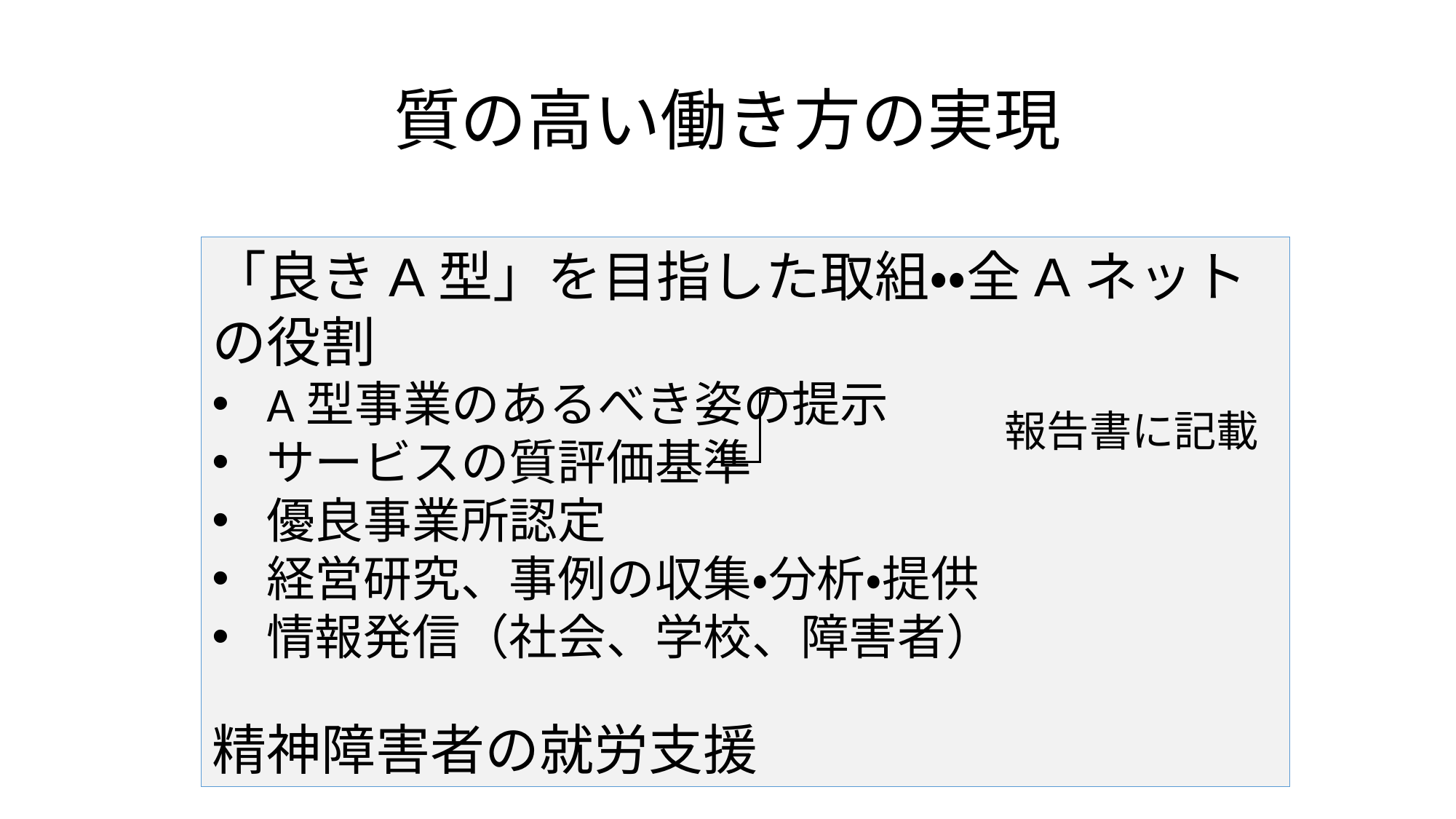

# 質の高い働き方の実現
「良きA型」を目指した取組・・全Aネットの役割
A型事業のあるべき姿の提示
サービスの質評価基準
優良事業所認定
経営研究、事例の収集・分析・提供
情報発信（社会、学校、障害者）

精神障害者の就労支援
報告書に記載